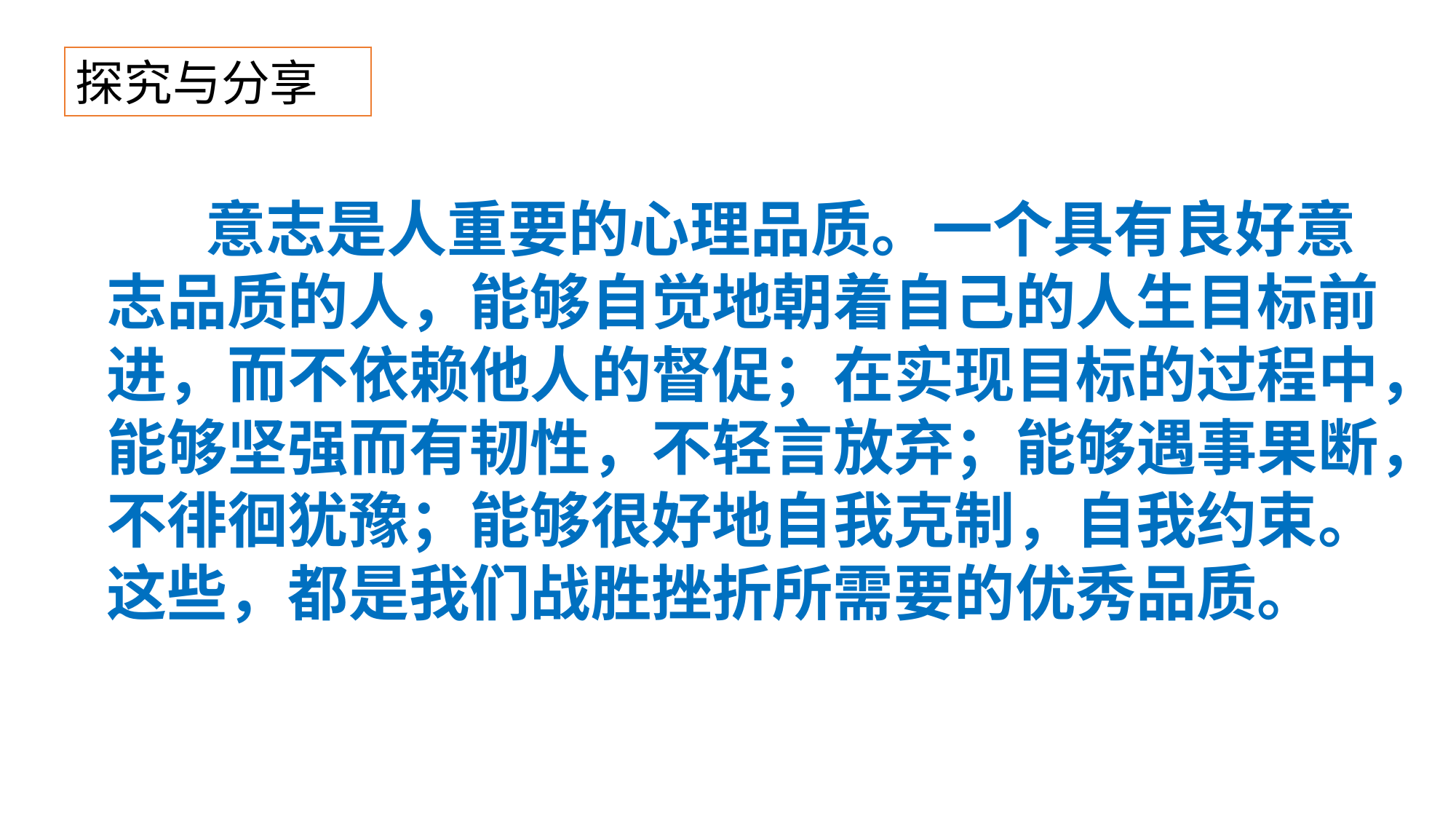

探究与分享
           意志是人重要的心理品质。一个具有良好意志品质的人，能够自觉地朝着自己的人生目标前进，而不依赖他人的督促；在实现目标的过程中，能够坚强而有韧性，不轻言放弃；能够遇事果断，不徘徊犹豫；能够很好地自我克制，自我约束。这些，都是我们战胜挫折所需要的优秀品质。